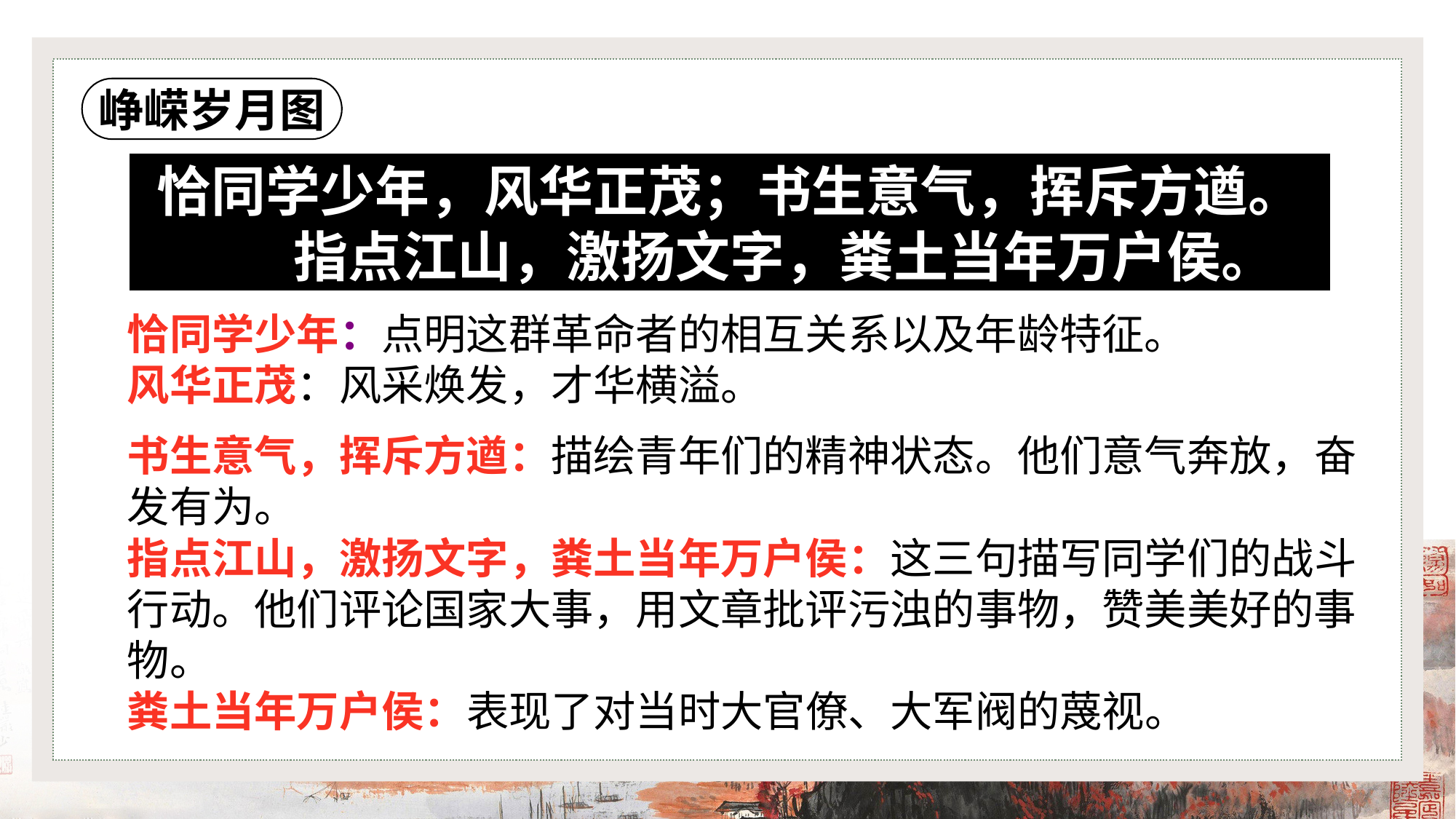

恰同学少年，风华正茂；书生意气，挥斥方遒。指点江山，激扬文字，粪土当年万户侯。
峥嵘岁月图

恰同学少年，风华正茂；书生意气，挥斥方遒。指点江山，激扬文字，粪土当年万户侯。
恰同学少年：点明这群革命者的相互关系以及年龄特征。
风华正茂：风采焕发，才华横溢。
书生意气，挥斥方遒：描绘青年们的精神状态。他们意气奔放，奋发有为。
指点江山，激扬文字，粪土当年万户侯：这三句描写同学们的战斗行动。他们评论国家大事，用文章批评污浊的事物，赞美美好的事物。
粪土当年万户侯：表现了对当时大官僚、大军阀的蔑视。